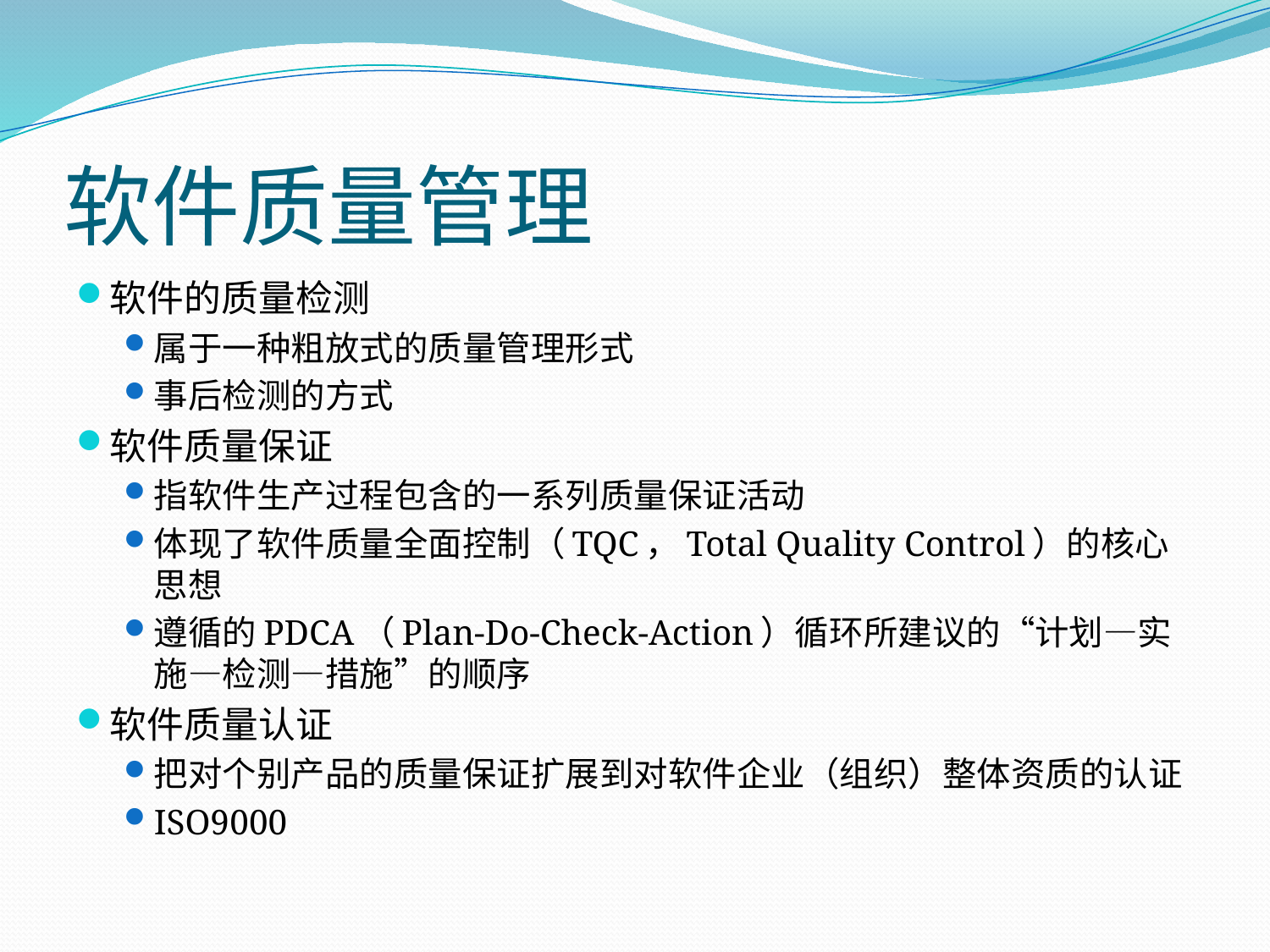

# 软件质量管理
软件的质量检测
属于一种粗放式的质量管理形式
事后检测的方式
软件质量保证
指软件生产过程包含的一系列质量保证活动
体现了软件质量全面控制（TQC，Total Quality Control）的核心思想
遵循的PDCA（Plan-Do-Check-Action）循环所建议的“计划—实施—检测—措施”的顺序
软件质量认证
把对个别产品的质量保证扩展到对软件企业（组织）整体资质的认证
ISO9000